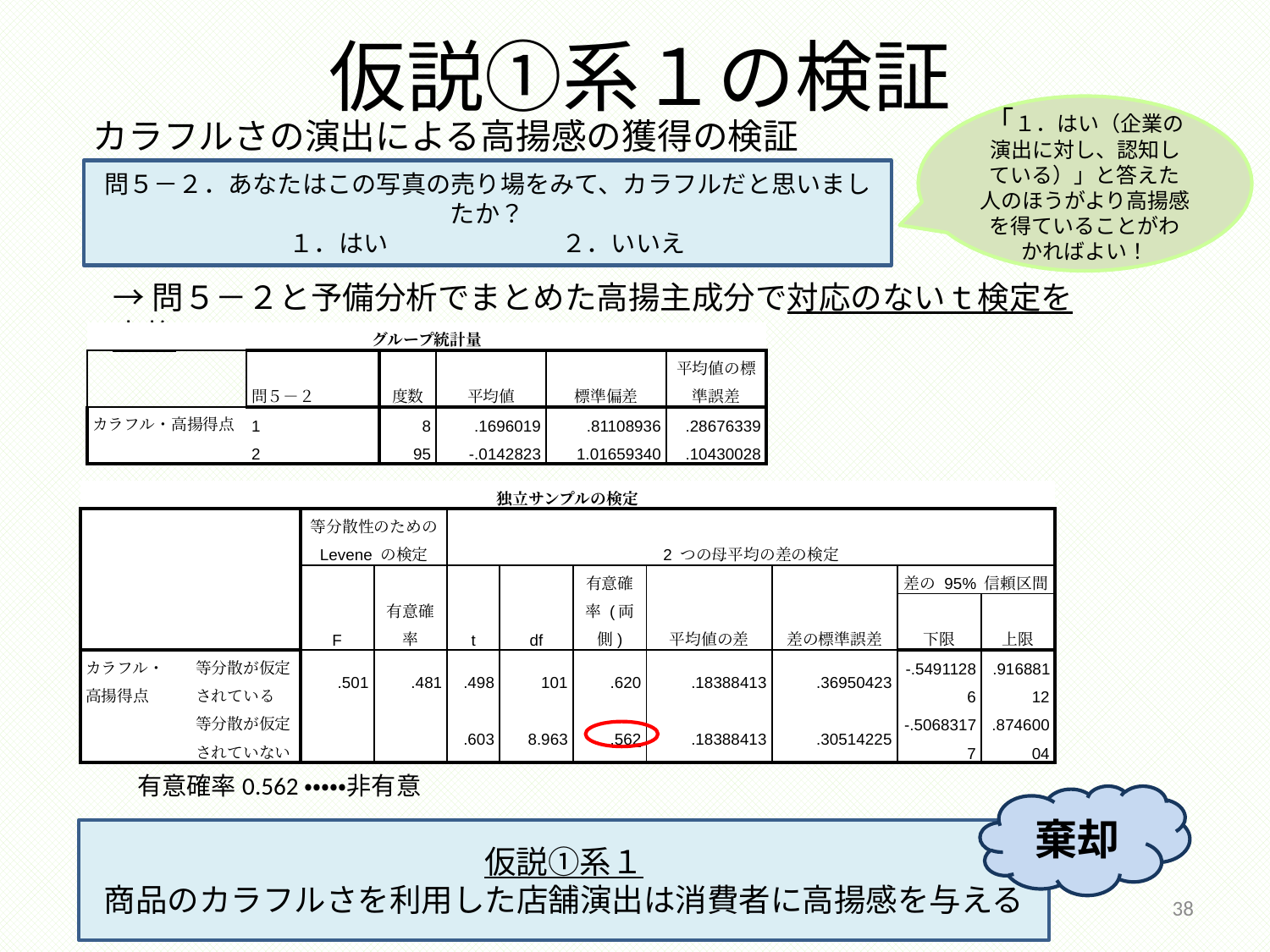

# 仮説①系１の検証
「１．はい（企業の演出に対し、認知している）」と答えた人のほうがより高揚感を得ていることがわかればよい！
カラフルさの演出による高揚感の獲得の検証
問５－２．あなたはこの写真の売り場をみて、カラフルだと思いましたか？
１．はい　　　　　　　２．いいえ
→問５－２と予備分析でまとめた高揚主成分で対応のないｔ検定を実施
| グループ統計量 |  |  |  |  |  |
| --- | --- | --- | --- | --- | --- |
|  | 問５－２ | 度数 | 平均値 | 標準偏差 | 平均値の標準誤差 |
| カラフル・高揚得点 | 1 | 8 | .1696019 | .81108936 | .28676339 |
|  | 2 | 95 | -.0142823 | 1.01659340 | .10430028 |
| 独立サンプルの検定 |  |  |  |  |  |  |  |  |  |  |
| --- | --- | --- | --- | --- | --- | --- | --- | --- | --- | --- |
|  |  | 等分散性のための Levene の検定 |  | 2 つの母平均の差の検定 |  |  |  |  |  |  |
|  |  | F | 有意確率 | t | df | 有意確率 (両側) | 平均値の差 | 差の標準誤差 | 差の 95% 信頼区間 |  |
|  |  |  |  |  |  |  |  |  | 下限 | 上限 |
| カラフル・ 高揚得点 | 等分散が仮定されている | .501 | .481 | .498 | 101 | .620 | .18388413 | .36950423 | -.54911286 | .91688112 |
|  | 等分散が仮定されていない |  |  | .603 | 8.963 | .562 | .18388413 | .30514225 | -.50683177 | .87460004 |

有意確率0.562・・・・・非有意
棄却

仮説①系１
商品のカラフルさを利用した店舗演出は消費者に高揚感を与える

2014/12/18
38